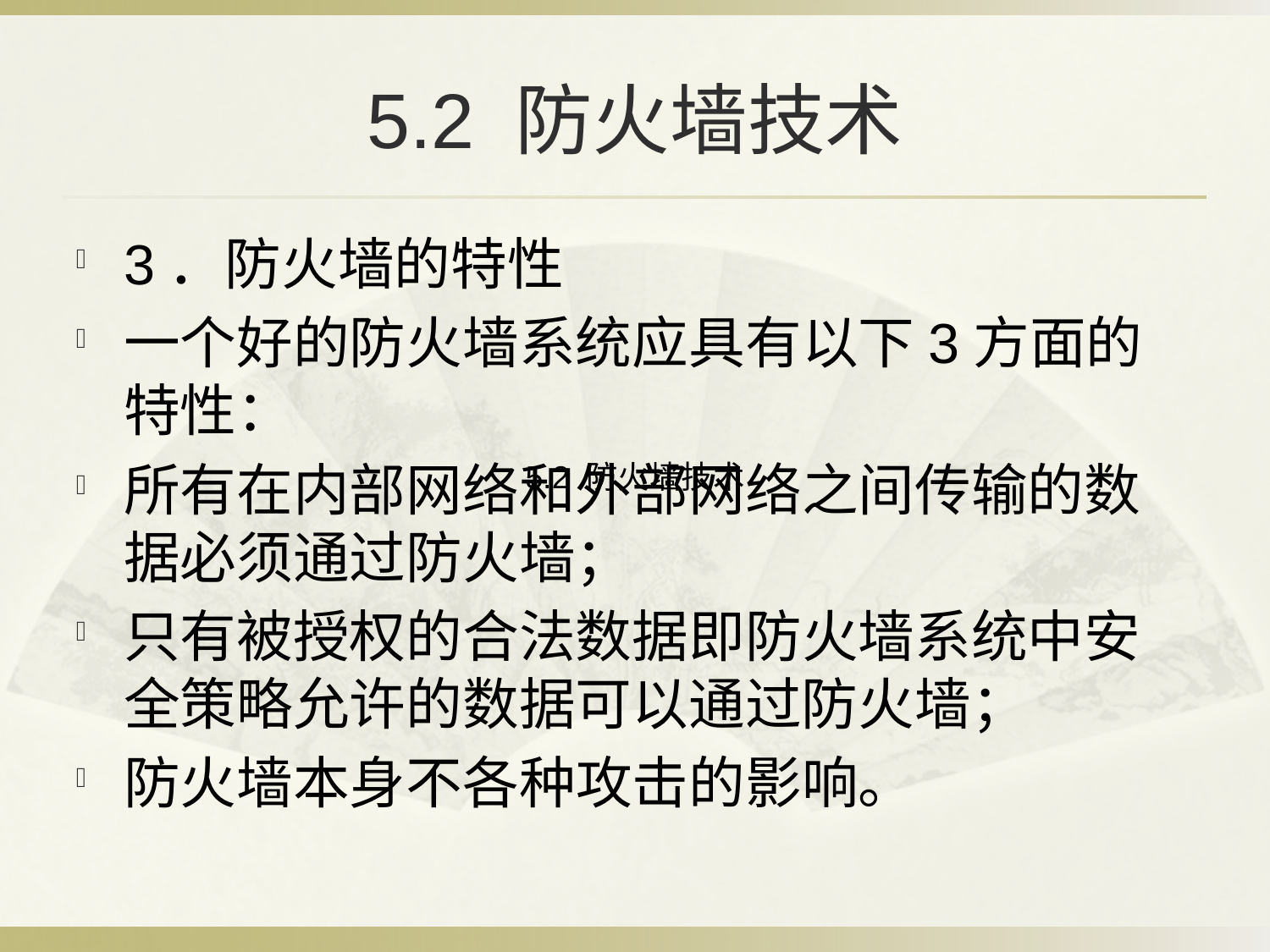

# 5.2 防火墙技术
3．防火墙的特性
一个好的防火墙系统应具有以下3方面的特性：
所有在内部网络和外部网络之间传输的数据必须通过防火墙；
只有被授权的合法数据即防火墙系统中安全策略允许的数据可以通过防火墙；
防火墙本身不各种攻击的影响。

5.2 防火墙技术